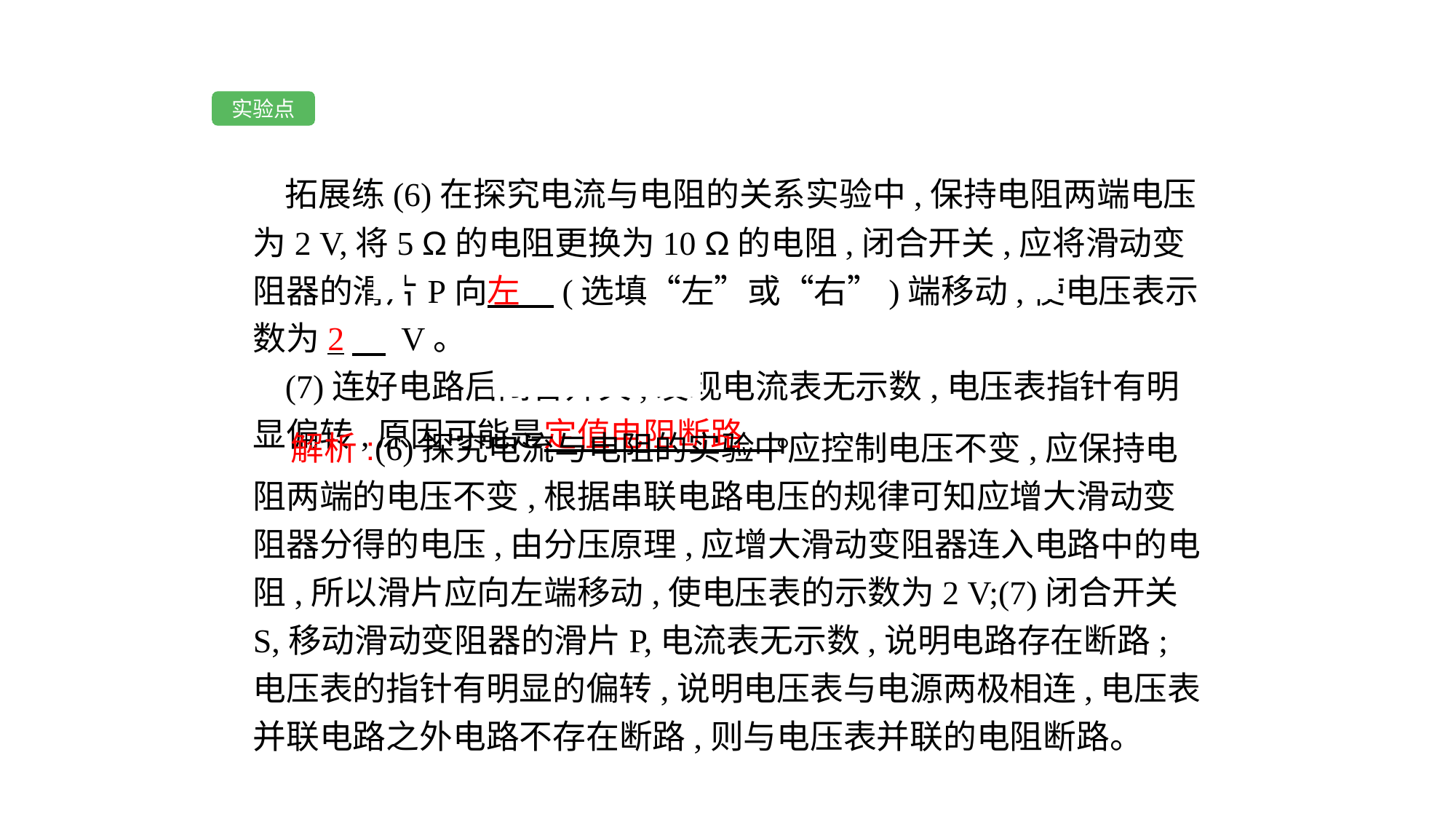

实验点
拓展练(6)在探究电流与电阻的关系实验中,保持电阻两端电压为2 V,将5 Ω的电阻更换为10 Ω的电阻,闭合开关,应将滑动变阻器的滑片P向左　(选填“左”或“右”)端移动,使电压表示数为2　 V。
(7)连好电路后闭合开关,发现电流表无示数,电压表指针有明显偏转,原因可能是定值电阻断路　。

    解析:(6)探究电流与电阻的实验中应控制电压不变,应保持电阻两端的电压不变,根据串联电路电压的规律可知应增大滑动变阻器分得的电压,由分压原理,应增大滑动变阻器连入电路中的电阻,所以滑片应向左端移动,使电压表的示数为2 V;(7)闭合开关S,移动滑动变阻器的滑片P,电流表无示数,说明电路存在断路;电压表的指针有明显的偏转,说明电压表与电源两极相连,电压表并联电路之外电路不存在断路,则与电压表并联的电阻断路。